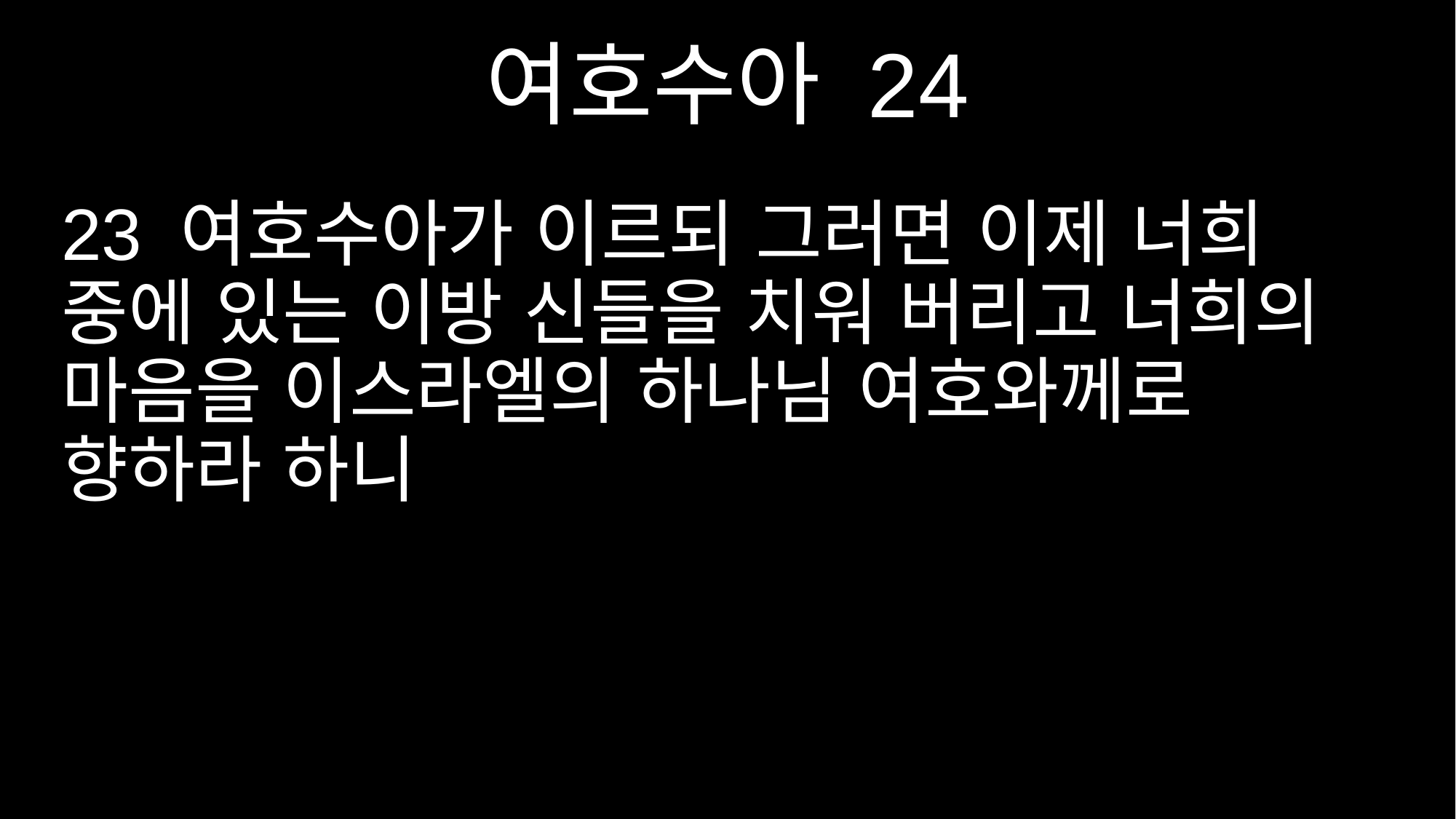

여호수아 24
23 여호수아가 이르되 그러면 이제 너희 중에 있는 이방 신들을 치워 버리고 너희의 마음을 이스라엘의 하나님 여호와께로 향하라 하니